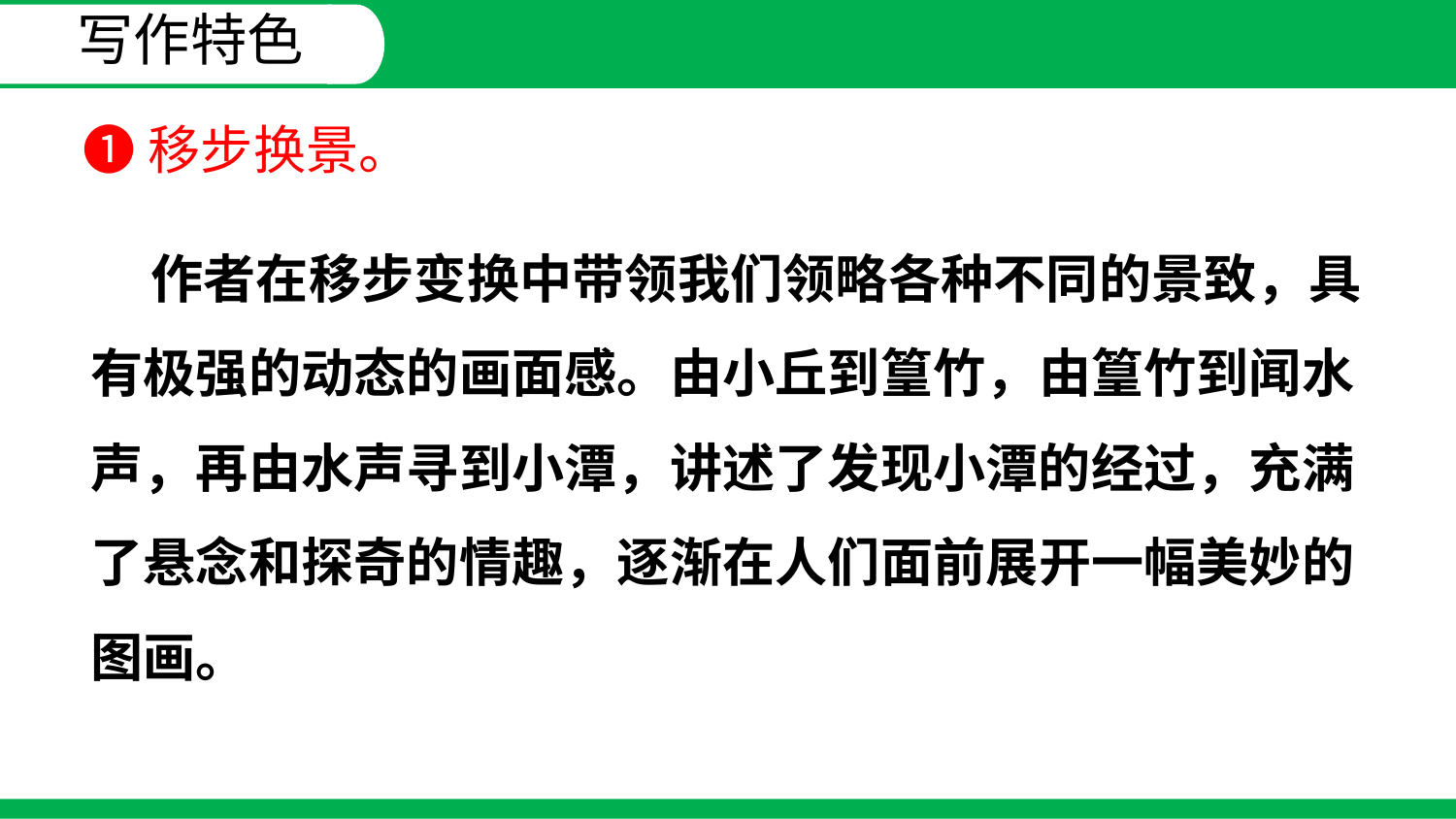

写作特色
❶移步换景。
    作者在移步变换中带领我们领略各种不同的景致，具有极强的动态的画面感。由小丘到篁竹，由篁竹到闻水声，再由水声寻到小潭，讲述了发现小潭的经过，充满了悬念和探奇的情趣，逐渐在人们面前展开一幅美妙的图画。